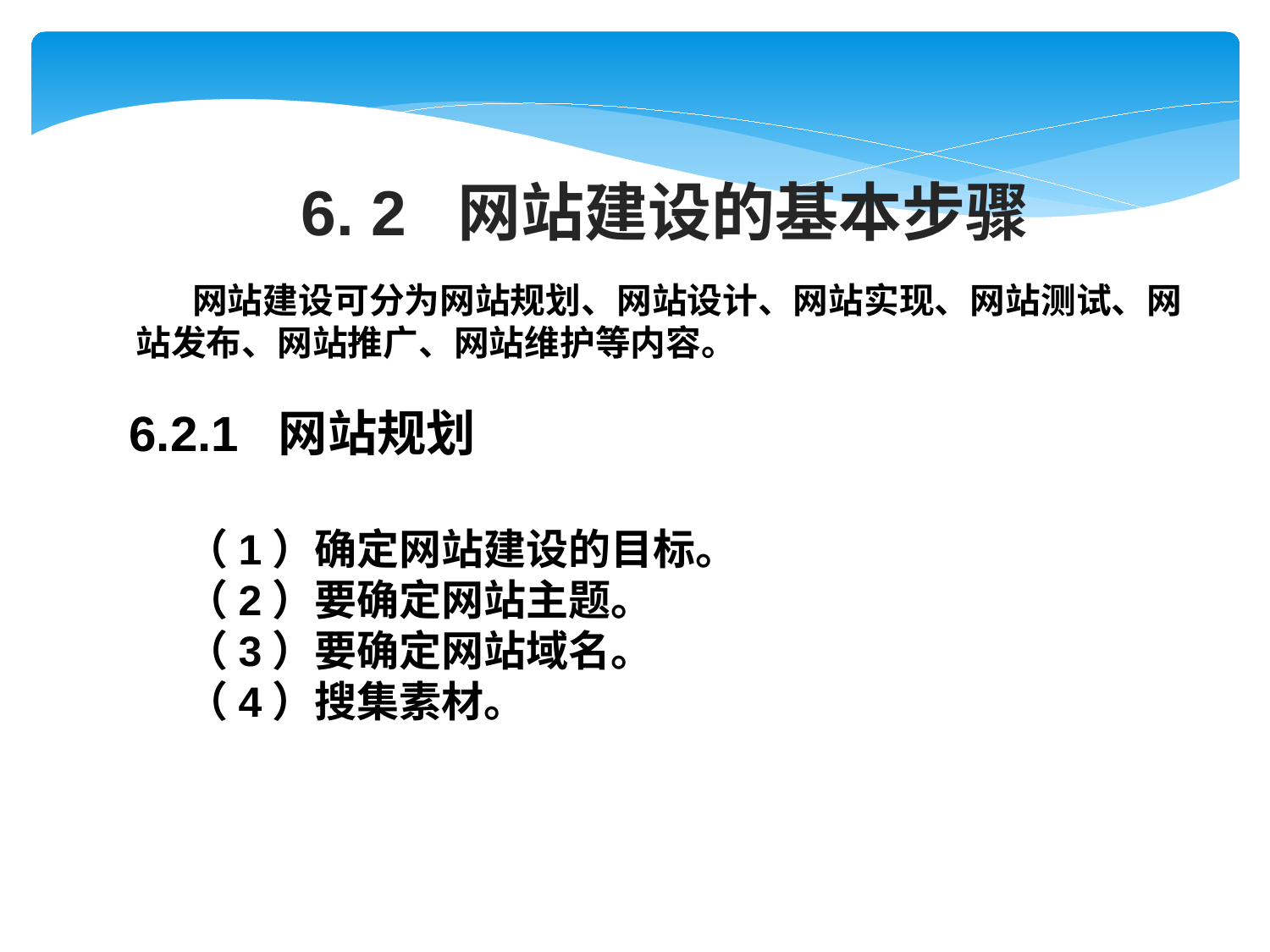

6. 2  网站建设的基本步骤
      网站建设可分为网站规划、网站设计、网站实现、网站测试、网站发布、网站推广、网站维护等内容。
6.2.1  网站规划
（1）确定网站建设的目标。
（2）要确定网站主题。
（3）要确定网站域名。
（4）搜集素材。